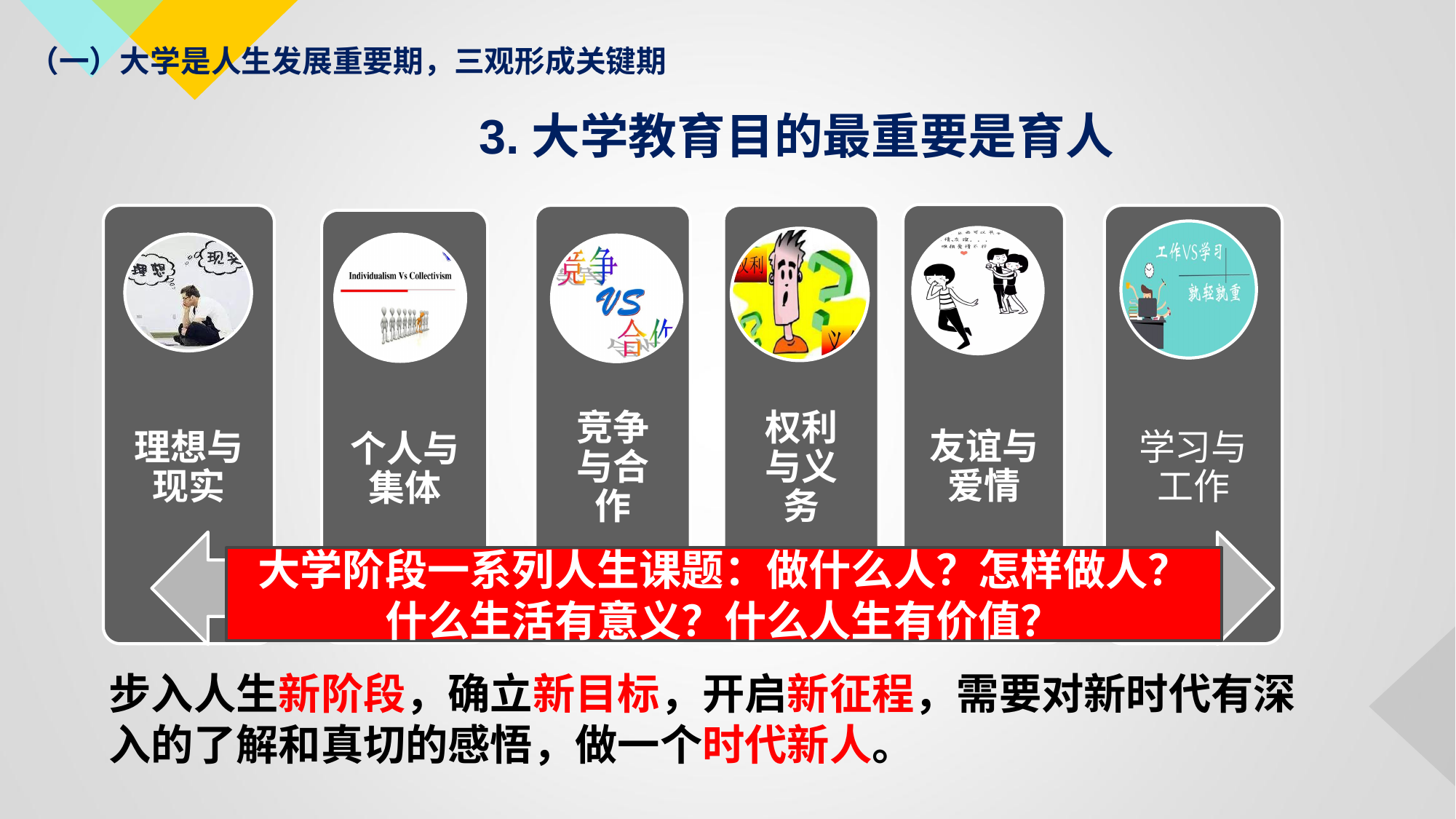

（一）大学是人生发展重要期，三观形成关键期
# 3.大学教育目的最重要是育人
理想与现实
个人与集体
竞争与合作
权利与义务
友谊与爱情
学习与工作
大学阶段一系列人生课题：做什么人？怎样做人？什么生活有意义？什么人生有价值？
步入人生新阶段，确立新目标，开启新征程，需要对新时代有深入的了解和真切的感悟，做一个时代新人。